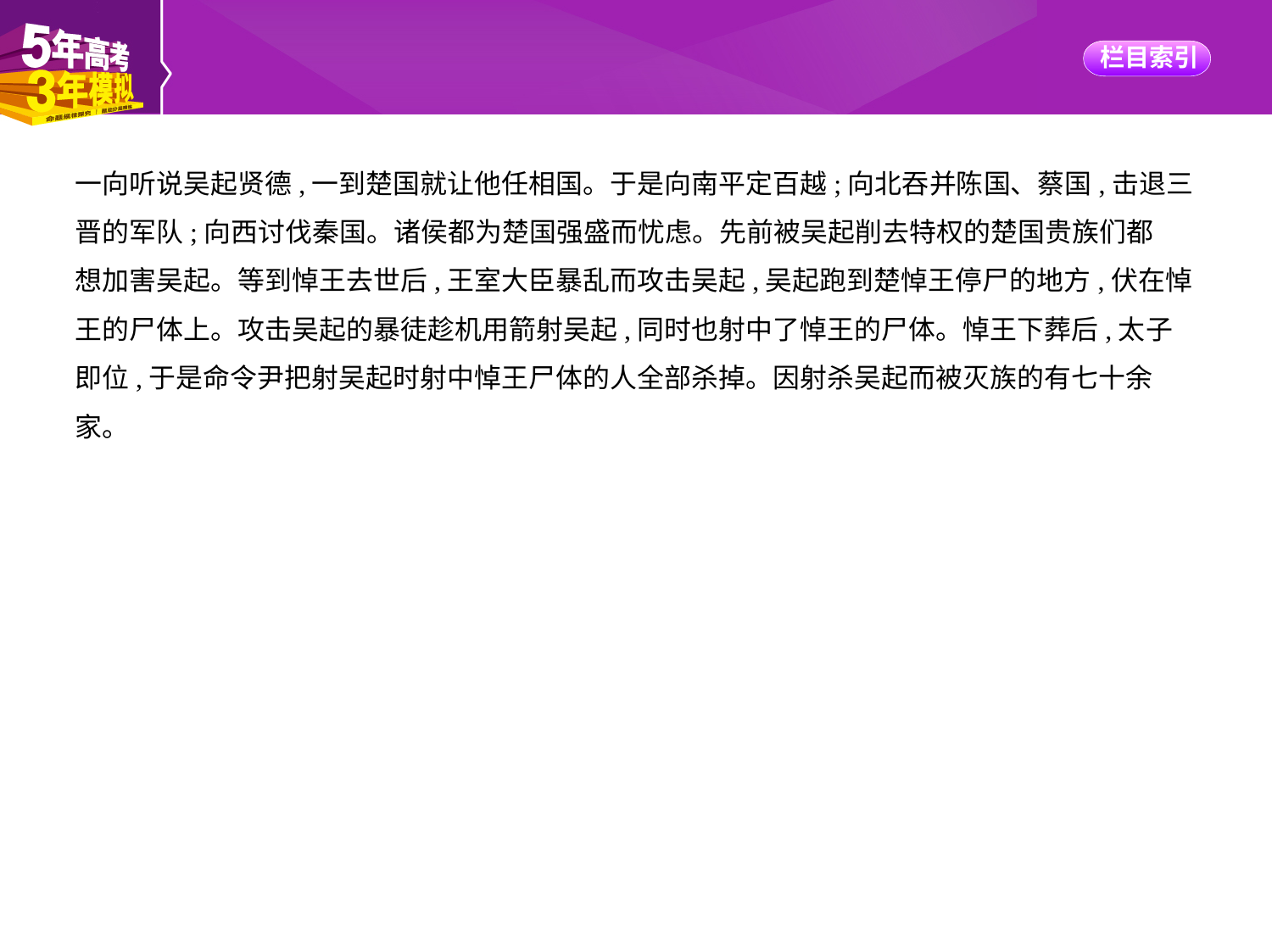

一向听说吴起贤德,一到楚国就让他任相国。于是向南平定百越;向北吞并陈国、蔡国,击退三
晋的军队;向西讨伐秦国。诸侯都为楚国强盛而忧虑。先前被吴起削去特权的楚国贵族们都
想加害吴起。等到悼王去世后,王室大臣暴乱而攻击吴起,吴起跑到楚悼王停尸的地方,伏在悼
王的尸体上。攻击吴起的暴徒趁机用箭射吴起,同时也射中了悼王的尸体。悼王下葬后,太子
即位,于是命令尹把射吴起时射中悼王尸体的人全部杀掉。因射杀吴起而被灭族的有七十余
家。